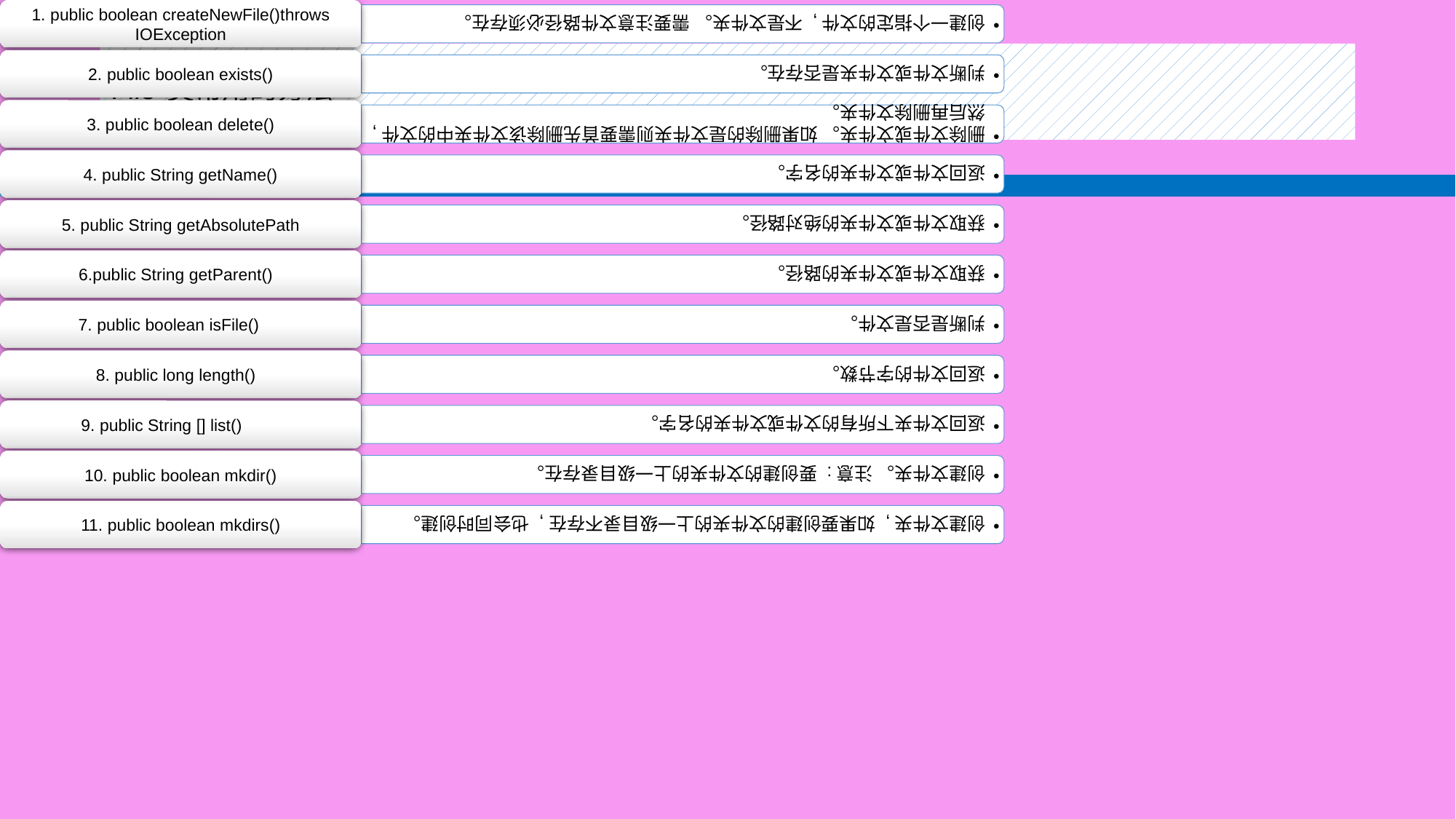

# File 类常用的方法

创建一个指定的文件, 不是文件夹。 需要注意文件路径必须存在。
1. public boolean createNewFile()throws IOException
判断文件或文件夹是否存在。
2. public boolean exists()
删除文件或文件夹。 如果删除的是文件夹则需要首先删除该文件夹中的文件, 然后再删除文件夹。
3. public boolean delete()
返回文件或文件夹的名字。
4. public String getName()
获取文件或文件夹的绝对路径。
5. public String getAbsolutePath
获取文件或文件夹的路径。
6.public String getParent()
判断是否是文件。
7. public boolean isFile()
返回文件的字节数。
8. public long length()
返回文件夹下所有的文件或文件夹的名字。
9. public String [] list()
创建文件夹。 注意: 要创建的文件夹的上一级目录存在。
10. public boolean mkdir()
创建文件夹, 如果要创建的文件夹的上一级目录不存在, 也会同时创建。
11. public boolean mkdirs()